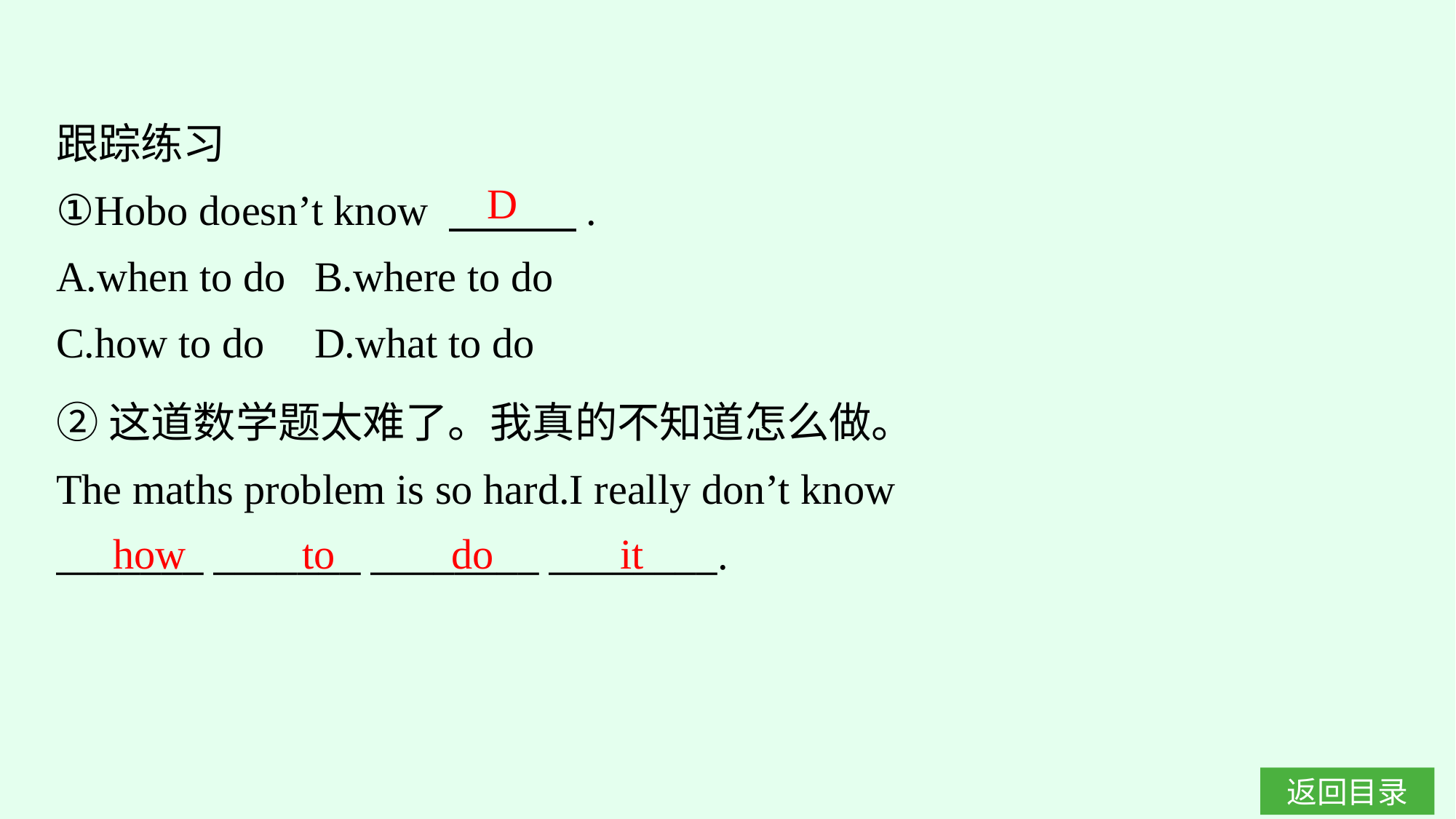

跟踪练习
①Hobo doesn’t know 　　　.
A.when to do	B.where to do
C.how to do	D.what to do
D
②这道数学题太难了。我真的不知道怎么做。
The maths problem is so hard.I really don’t know
_______ _______ ________ ________.
how           to           do            it